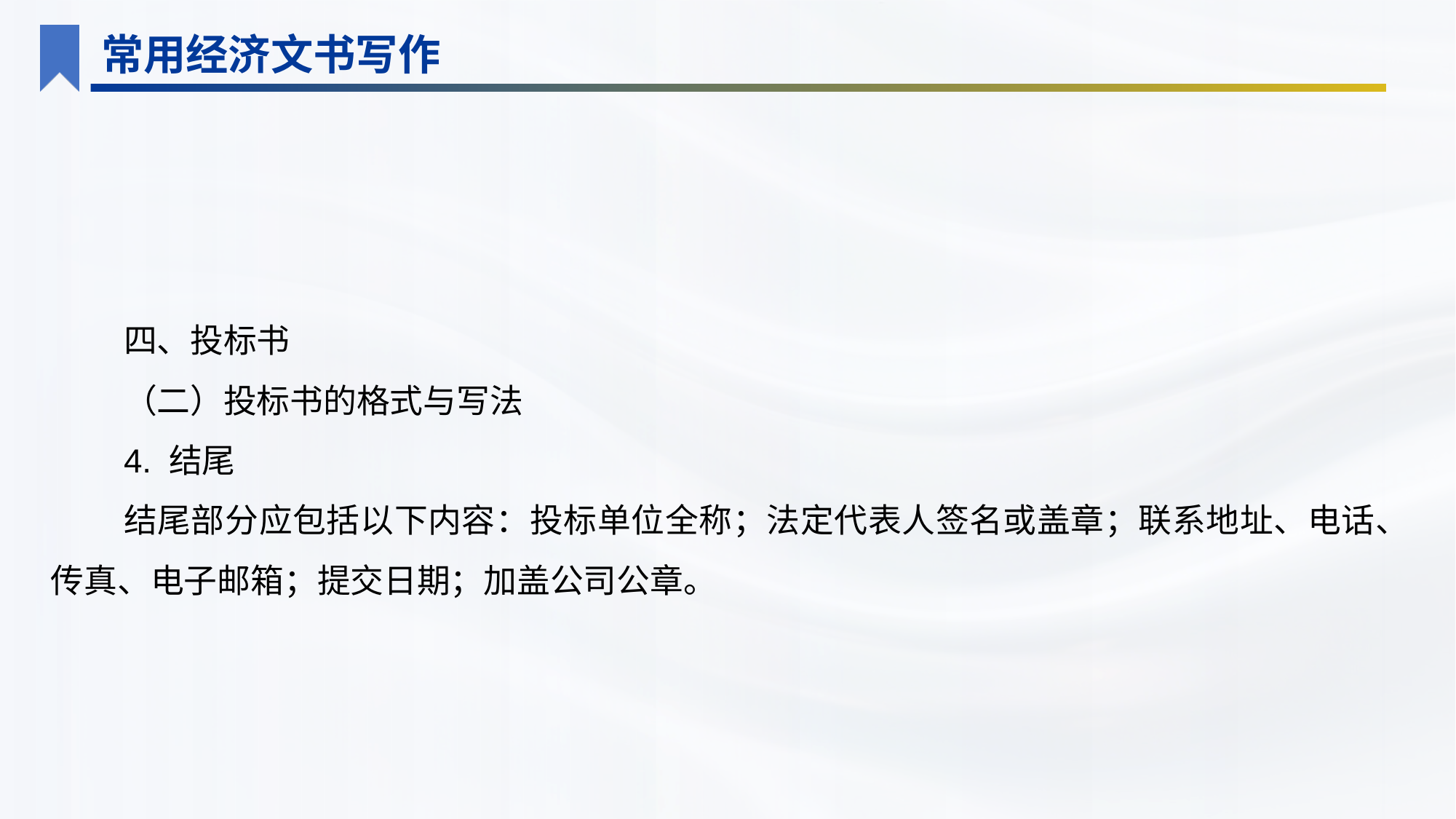

常用经济文书写作
四、投标书
（二）投标书的格式与写法
4. 结尾
结尾部分应包括以下内容：投标单位全称；法定代表人签名或盖章；联系地址、电话、传真、电子邮箱；提交日期；加盖公司公章。